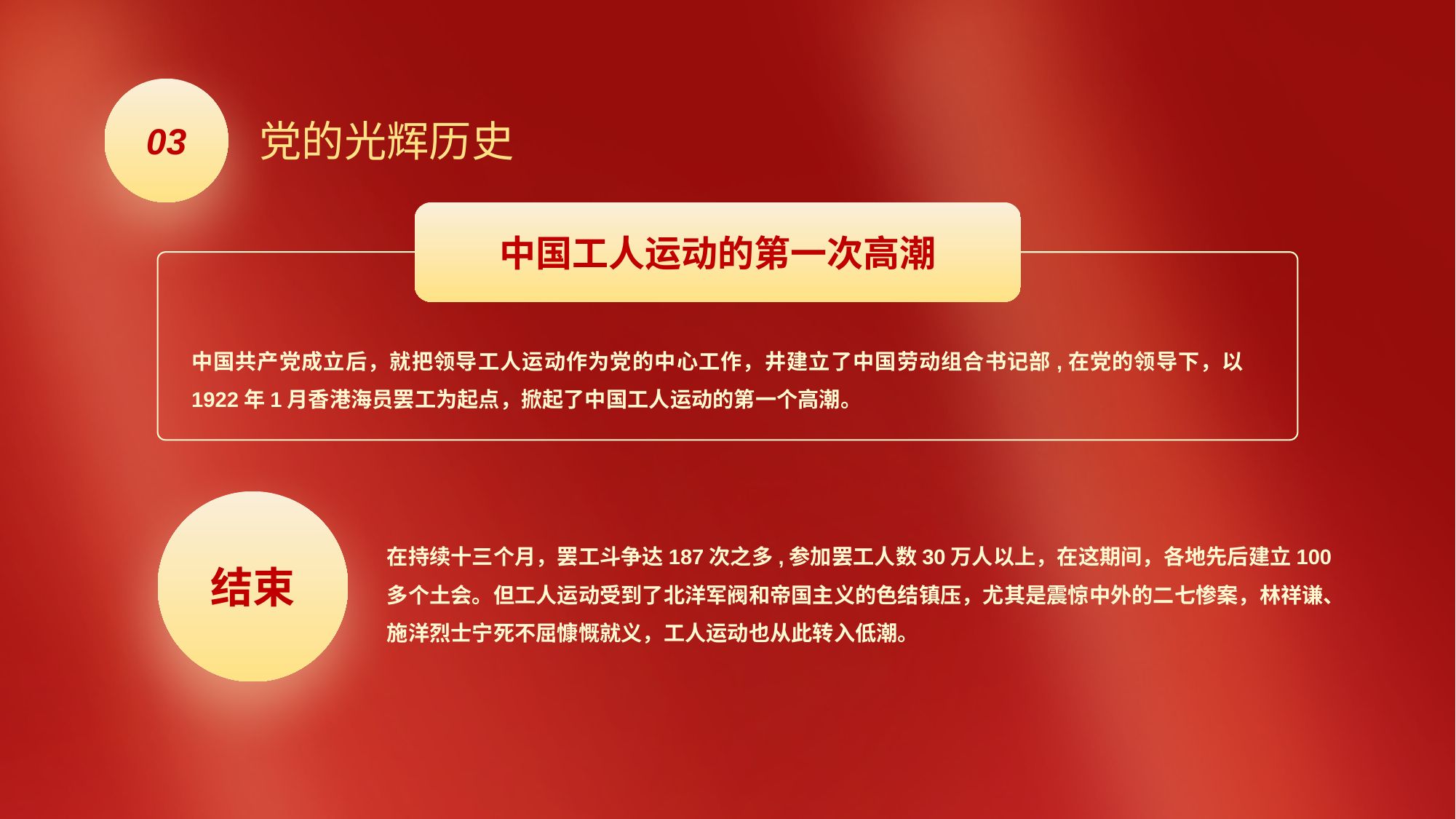

03
党的光辉历史
中国工人运动的第一次高潮

中国共产党成立后，就把领导工人运动作为党的中心工作，井建立了中国劳动组合书记部,在党的领导下，以1922年1月香港海员罢工为起点，掀起了中国工人运动的第一个高潮。
结束
在持续十三个月，罢工斗争达187次之多,参加罢工人数30万人以上，在这期间，各地先后建立100多个土会。但工人运动受到了北洋军阀和帝国主义的色结镇压，尤其是震惊中外的二七惨案，林祥谦、施洋烈士宁死不屈慷慨就义，工人运动也从此转入低潮。